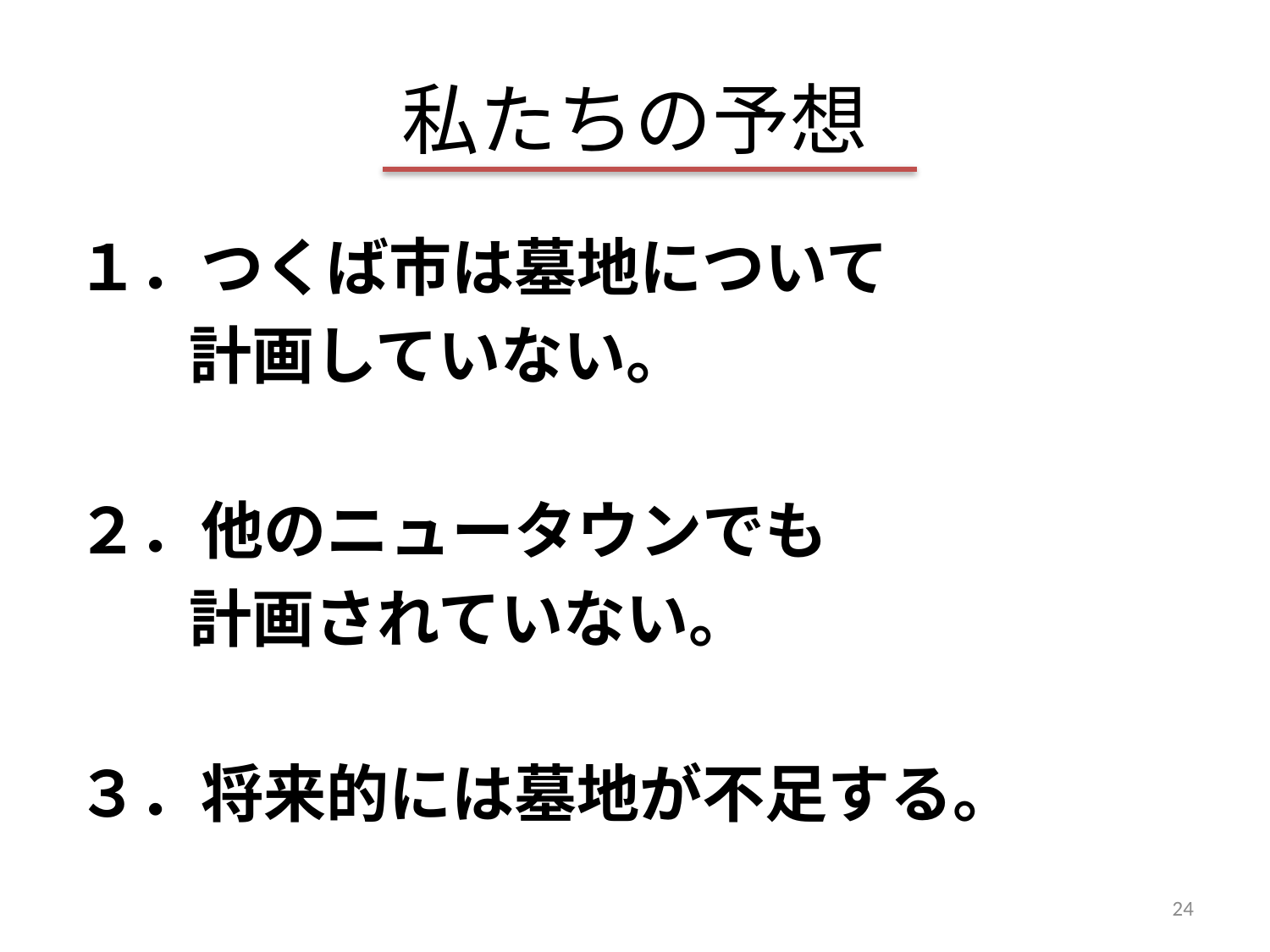

# 私たちの予想
１．つくば市は墓地について
								計画していない。

２．他のニュータウンでも
								計画されていない。

３．将来的には墓地が不足する。
24